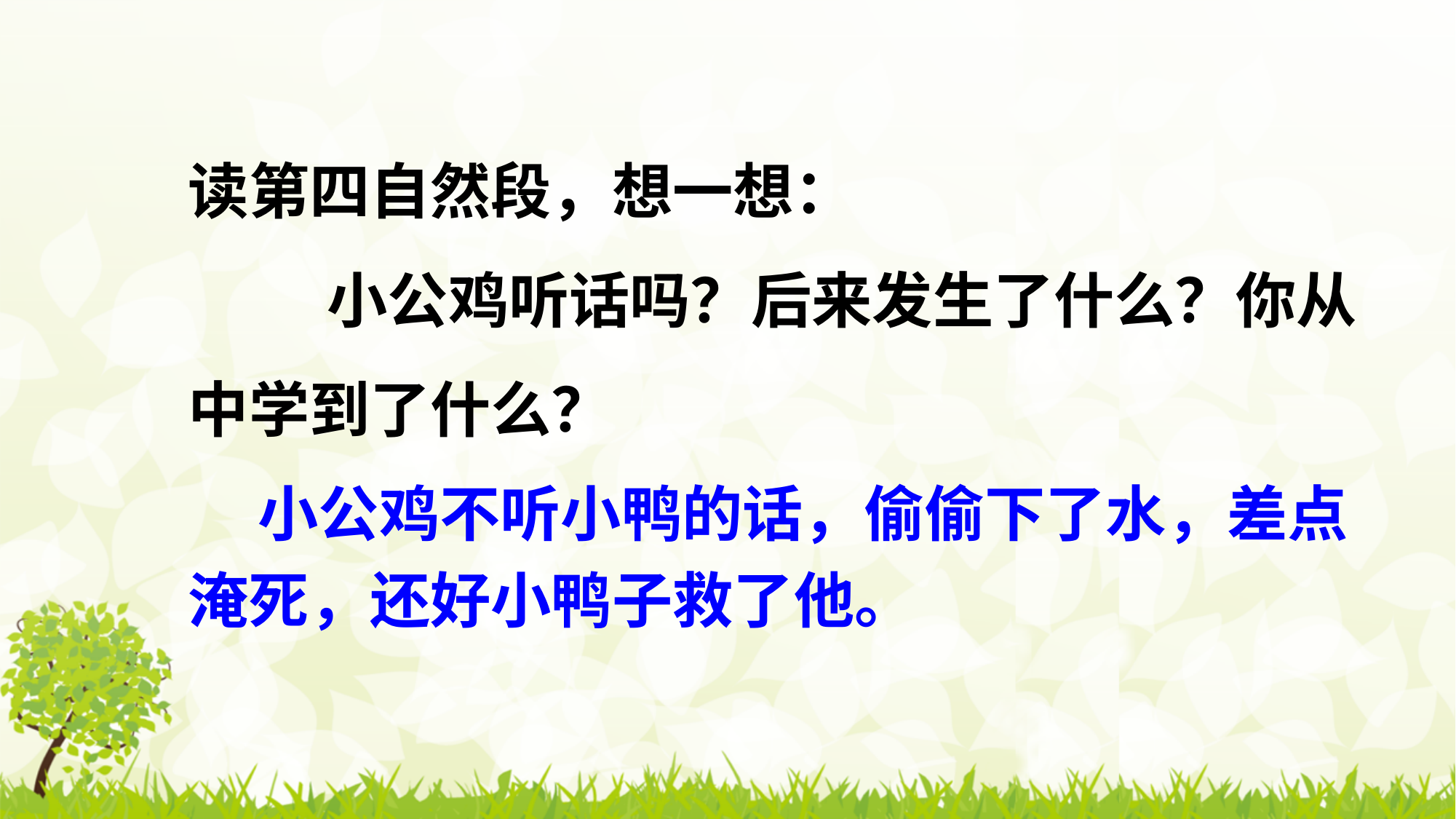

读第四自然段，想一想：
         小公鸡听话吗？后来发生了什么？你从中学到了什么？
    小公鸡不听小鸭的话，偷偷下了水，差点淹死，还好小鸭子救了他。